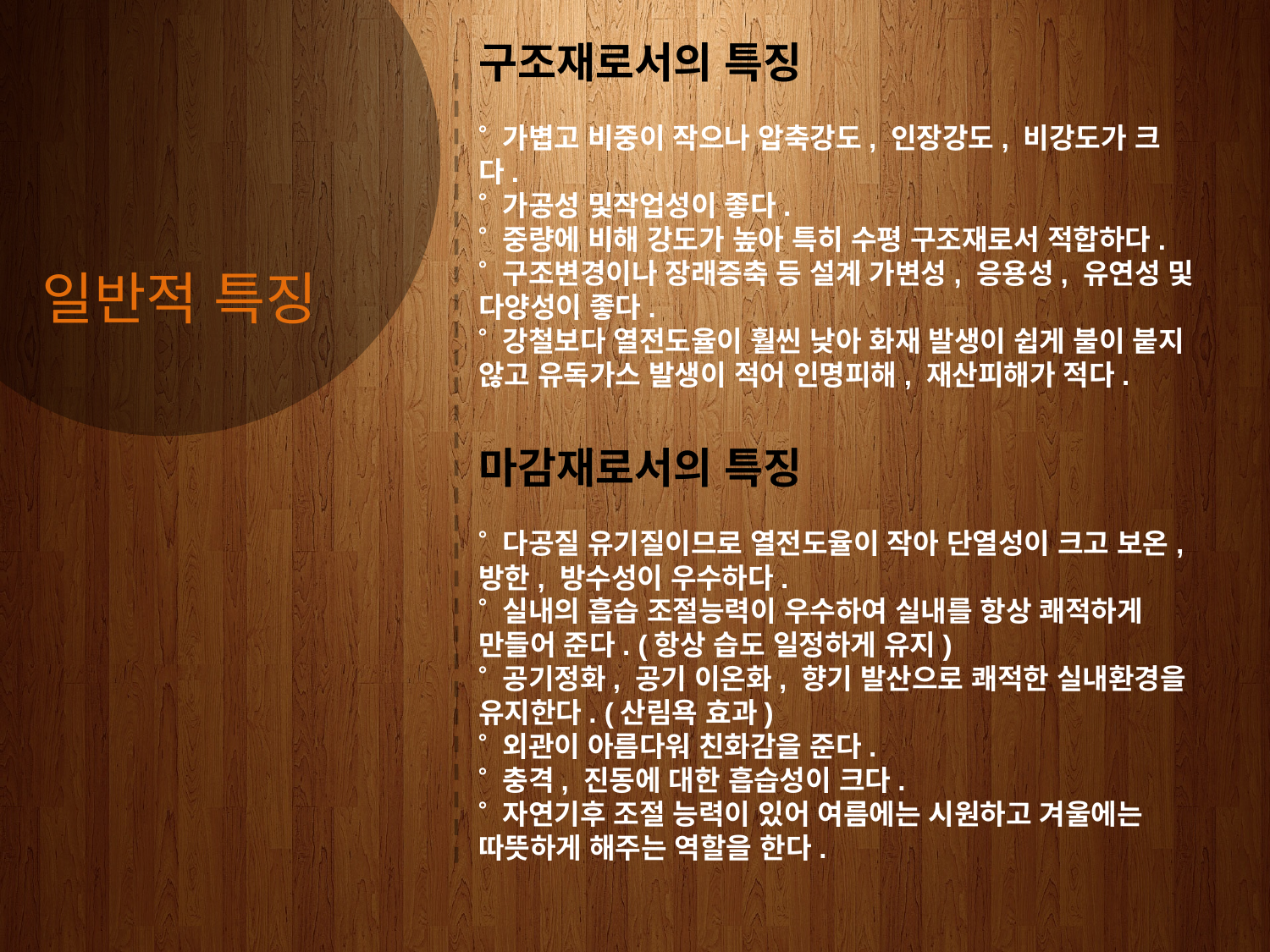

PART 1

 일반적 특징

구조재로서의 특징

˚ 가볍고 비중이 작으나 압축강도, 인장강도, 비강도가 크다.
˚ 가공성 및작업성이 좋다.
˚ 중량에 비해 강도가 높아 특히 수평 구조재로서 적합하다.
˚ 구조변경이나 장래증축 등 설계 가변성, 응용성, 유연성 및 다양성이 좋다.
˚ 강철보다 열전도율이 훨씬 낮아 화재 발생이 쉽게 불이 붙지 않고 유독가스 발생이 적어 인명피해, 재산피해가 적다.

마감재로서의 특징

˚ 다공질 유기질이므로 열전도율이 작아 단열성이 크고 보온, 방한, 방수성이 우수하다.
˚ 실내의 흡습 조절능력이 우수하여 실내를 항상 쾌적하게 만들어 준다. (항상 습도 일정하게 유지)
˚ 공기정화, 공기 이온화, 향기 발산으로 쾌적한 실내환경을 유지한다. (산림욕 효과)
˚ 외관이 아름다워 친화감을 준다.
˚ 충격, 진동에 대한 흡습성이 크다.
˚ 자연기후 조절 능력이 있어 여름에는 시원하고 겨울에는 따뜻하게 해주는 역할을 한다.